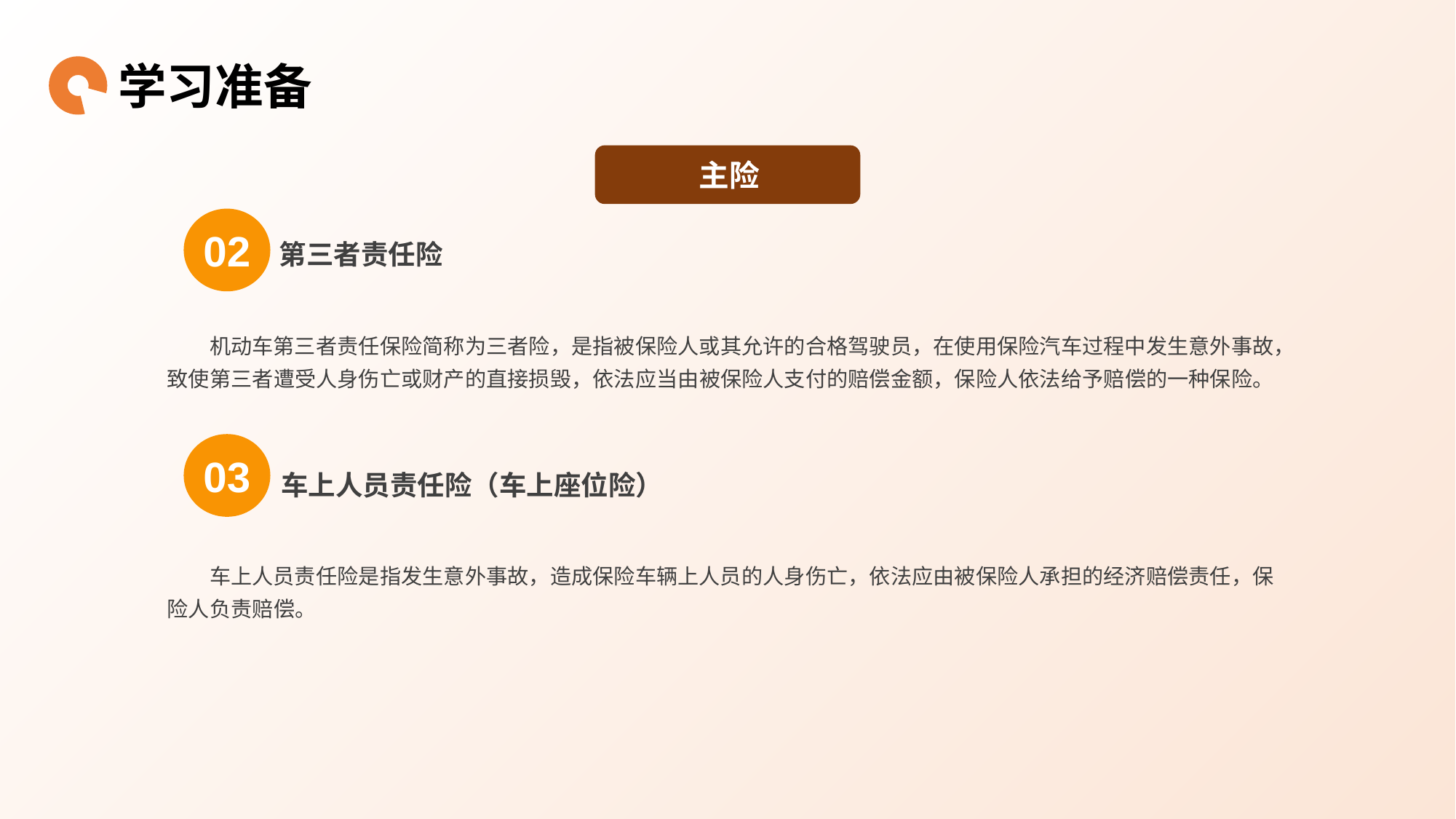

学习准备

主险
02
 第三者责任险
机动车第三者责任保险简称为三者险，是指被保险人或其允许的合格驾驶员，在使用保险汽车过程中发生意外事故，致使第三者遭受人身伤亡或财产的直接损毁，依法应当由被保险人支付的赔偿金额，保险人依法给予赔偿的一种保险。
03
车上人员责任险（车上座位险）
车上人员责任险是指发生意外事故，造成保险车辆上人员的人身伤亡，依法应由被保险人承担的经济赔偿责任，保险人负责赔偿。